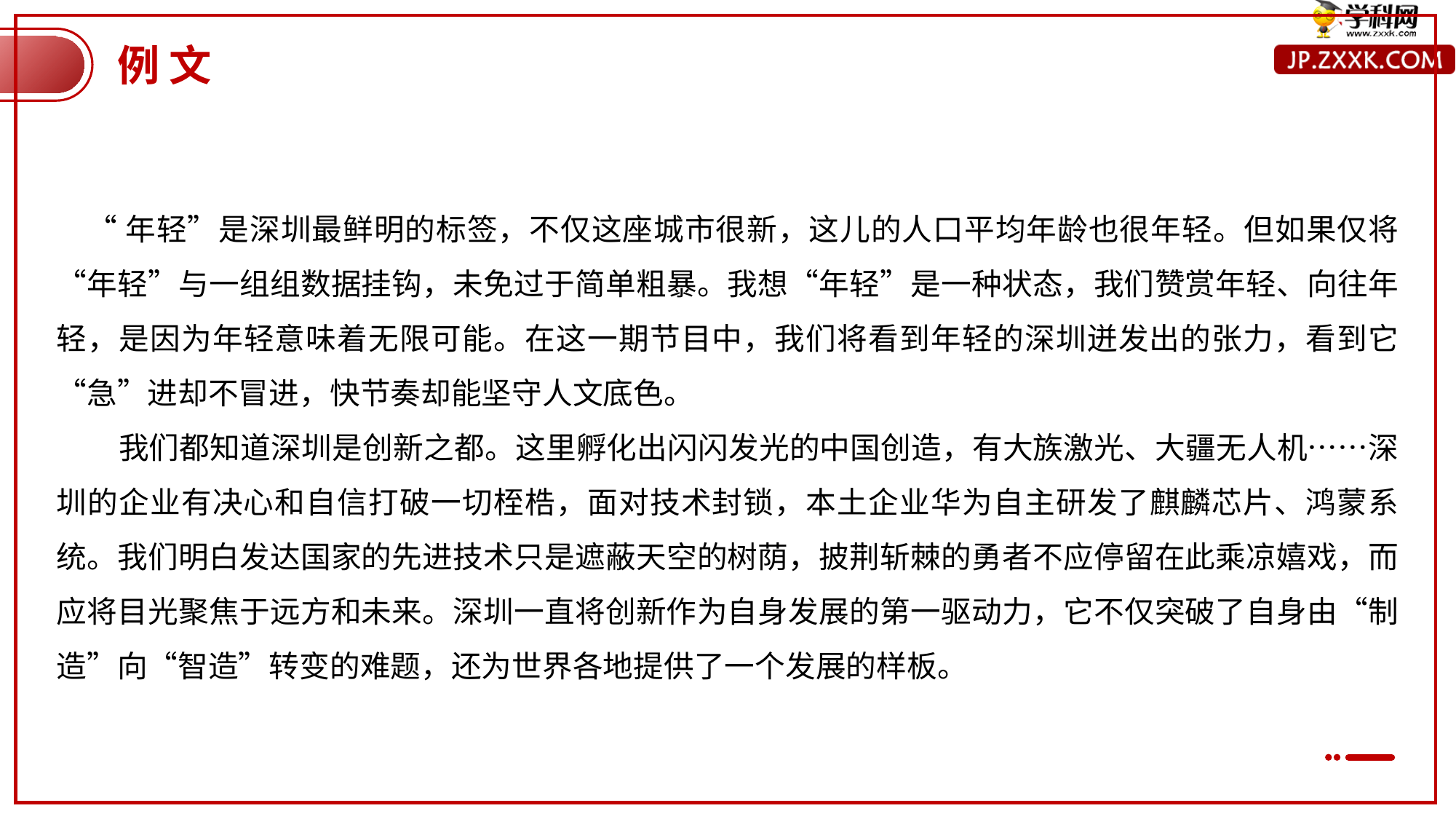

例文

    “年轻”是深圳最鲜明的标签，不仅这座城市很新，这儿的人口平均年龄也很年轻。但如果仅将“年轻”与一组组数据挂钩，未免过于简单粗暴。我想“年轻”是一种状态，我们赞赏年轻、向往年轻，是因为年轻意味着无限可能。在这一期节目中，我们将看到年轻的深圳迸发出的张力，看到它“急”进却不冒进，快节奏却能坚守人文底色。
        我们都知道深圳是创新之都。这里孵化出闪闪发光的中国创造，有大族激光、大疆无人机……深圳的企业有决心和自信打破一切桎梏，面对技术封锁，本土企业华为自主研发了麒麟芯片、鸿蒙系统。我们明白发达国家的先进技术只是遮蔽天空的树荫，披荆斩棘的勇者不应停留在此乘凉嬉戏，而应将目光聚焦于远方和未来。深圳一直将创新作为自身发展的第一驱动力，它不仅突破了自身由“制造”向“智造”转变的难题，还为世界各地提供了一个发展的样板。